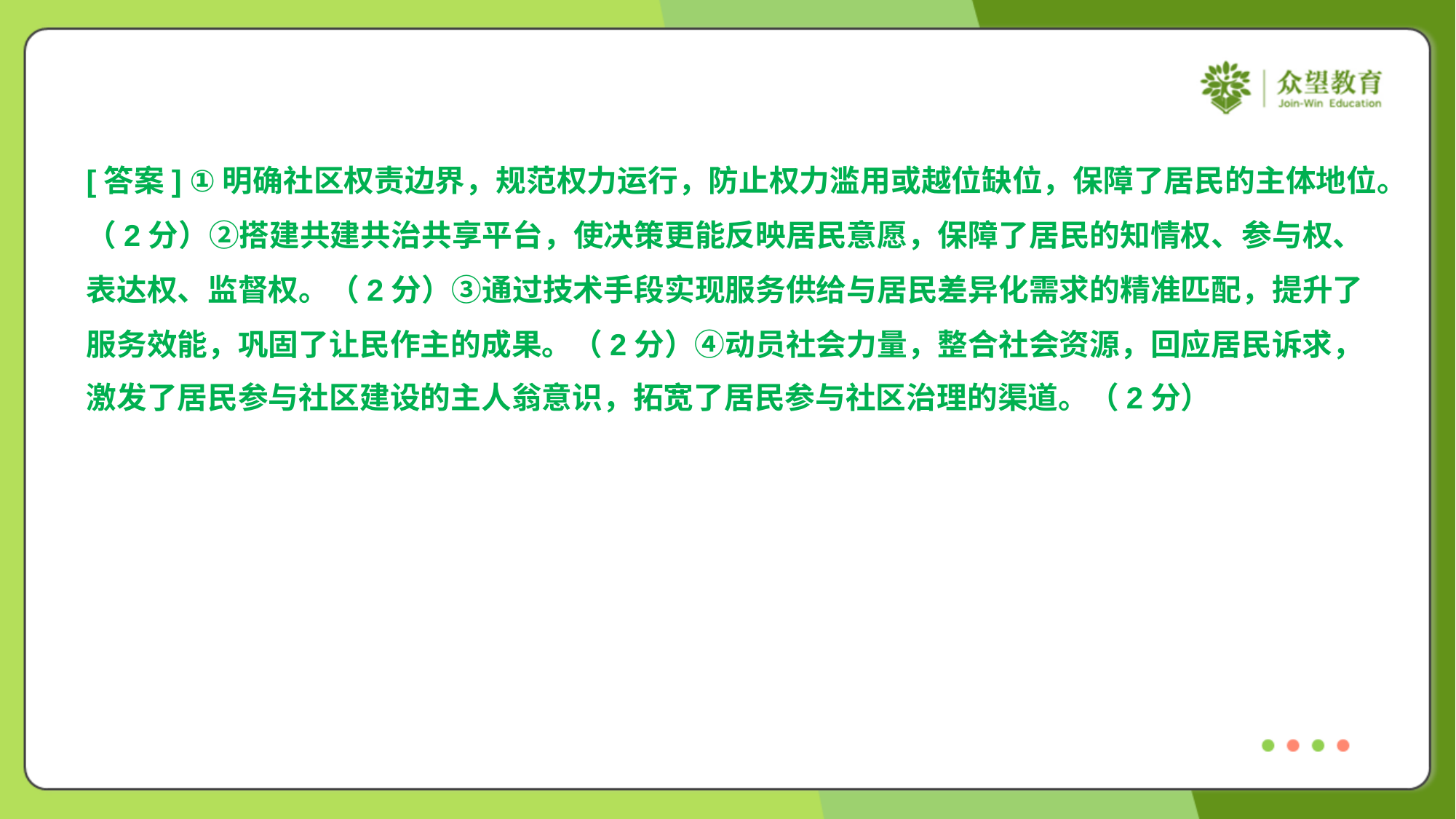

[答案] ①明确社区权责边界，规范权力运行，防止权力滥用或越位缺位，保障了居民的主体地位。
（2分）②搭建共建共治共享平台，使决策更能反映居民意愿，保障了居民的知情权、参与权、
表达权、监督权。（2分）③通过技术手段实现服务供给与居民差异化需求的精准匹配，提升了
服务效能，巩固了让民作主的成果。（2分）④动员社会力量，整合社会资源，回应居民诉求，
激发了居民参与社区建设的主人翁意识，拓宽了居民参与社区治理的渠道。（2分）